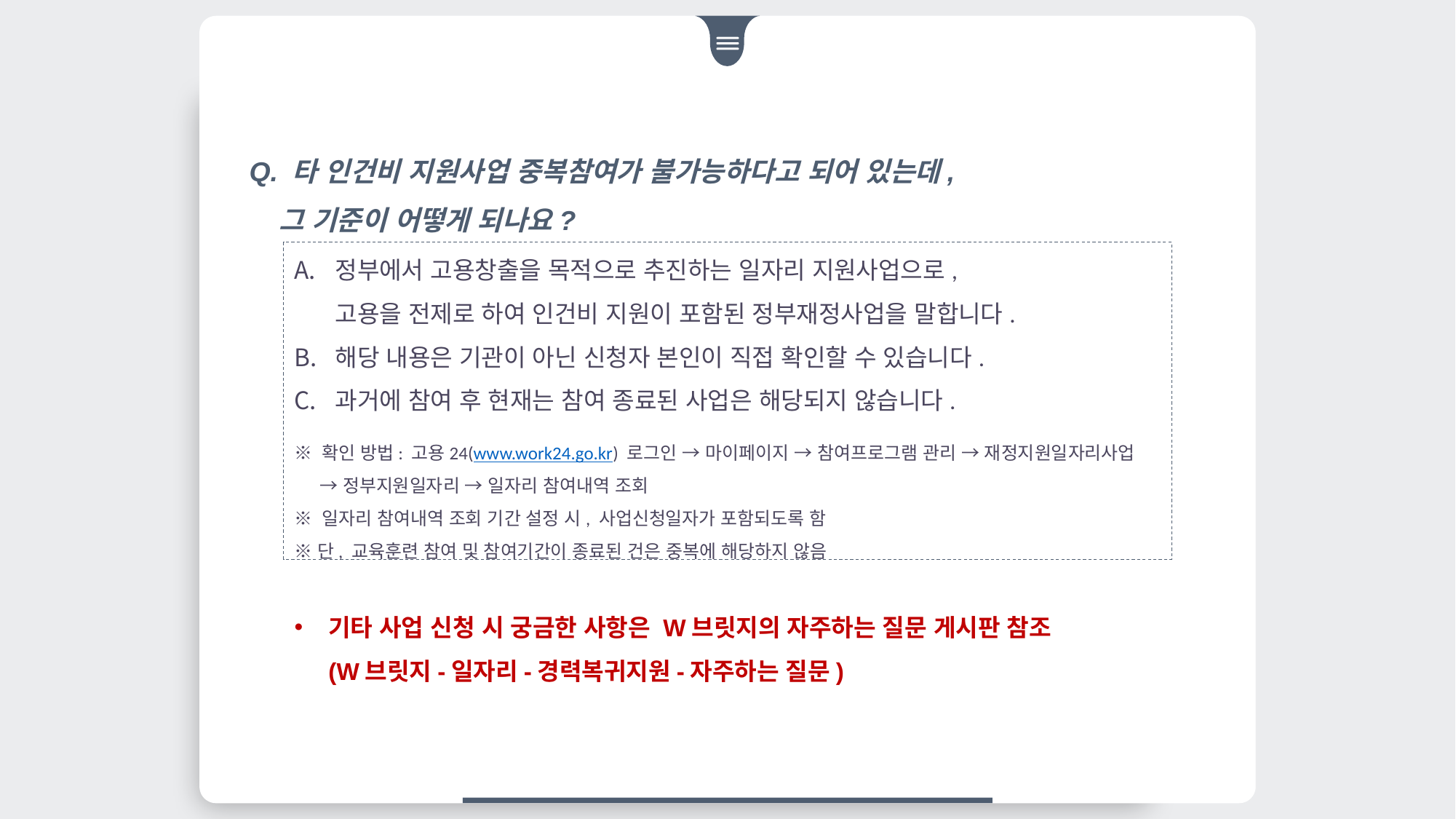

Q. 타 인건비 지원사업 중복참여가 불가능하다고 되어 있는데,
   그 기준이 어떻게 되나요?
정부에서 고용창출을 목적으로 추진하는 일자리 지원사업으로,
고용을 전제로 하여 인건비 지원이 포함된 정부재정사업을 말합니다.
해당 내용은 기관이 아닌 신청자 본인이 직접 확인할 수 있습니다.
과거에 참여 후 현재는 참여 종료된 사업은 해당되지 않습니다.

※ 확인 방법: 고용24(www.work24.go.kr) 로그인 → 마이페이지 → 참여프로그램 관리 → 재정지원일자리사업
     → 정부지원일자리 → 일자리 참여내역 조회
※ 일자리 참여내역 조회 기간 설정 시, 사업신청일자가 포함되도록 함
※ 단, 교육훈련 참여 및 참여기간이 종료된 건은 중복에 해당하지 않음
# 기타 사업 신청 시 궁금한 사항은 W브릿지의 자주하는 질문 게시판 참조 (W브릿지-일자리-경력복귀지원-자주하는 질문)